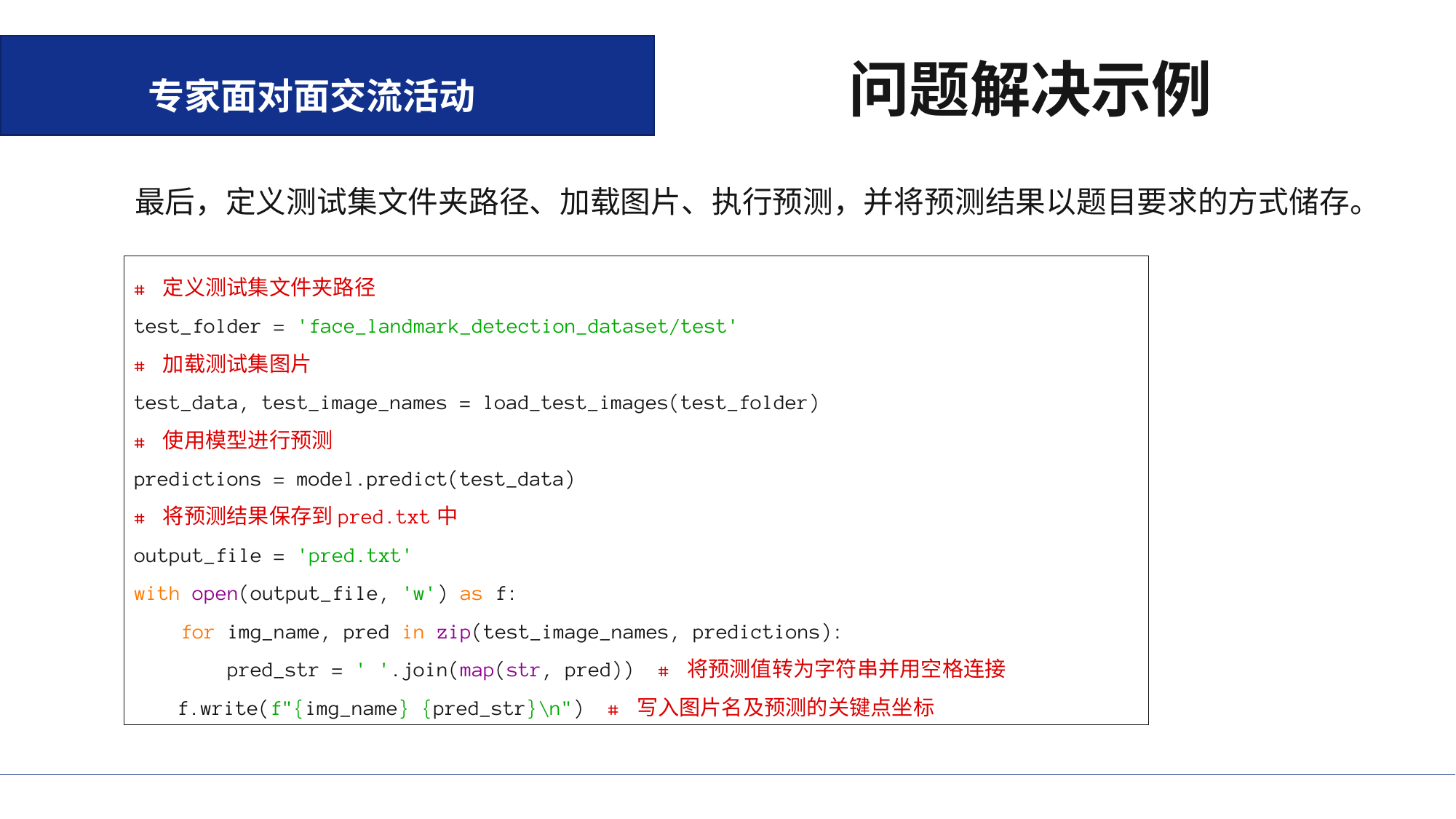

问题解决示例
专家面对面交流活动
最后，定义测试集文件夹路径、加载图片、执行预测，并将预测结果以题目要求的方式储存。
# 定义测试集文件夹路径 test_folder = 'face_landmark_detection_dataset/test' # 加载测试集图片 test_data, test_image_names = load_test_images(test_folder) # 使用模型进行预测 predictions = model.predict(test_data) # 将预测结果保存到pred.txt中 output_file = 'pred.txt' with open(output_file, 'w') as f: for img_name, pred in zip(test_image_names, predictions): pred_str = ' '.join(map(str, pred))  # 将预测值转为字符串并用空格连接 f.write(f"{img_name} {pred_str}\n")  # 写入图片名及预测的关键点坐标